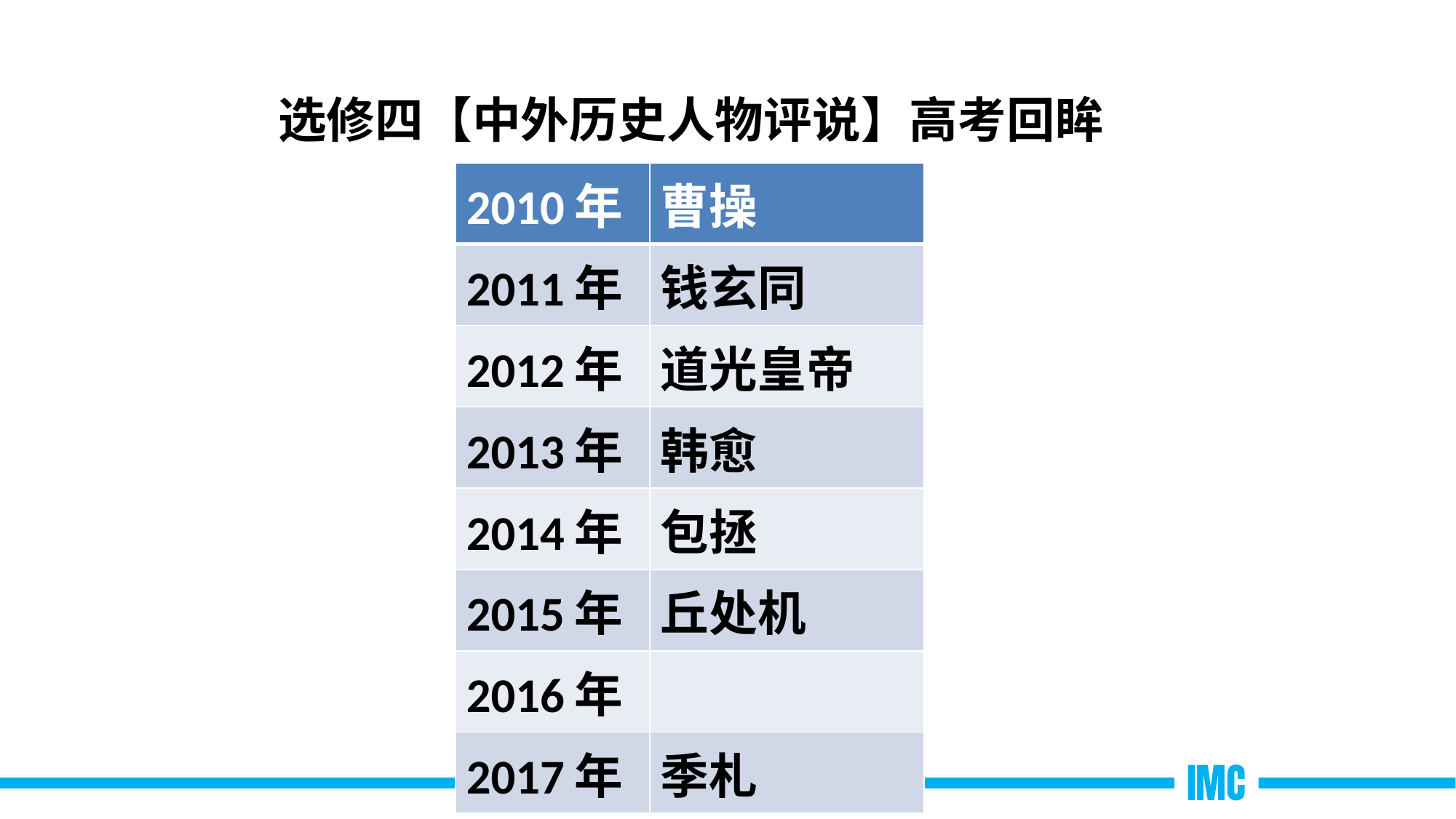

选修四【中外历史人物评说】高考回眸
| 2010年 | 曹操 |
| --- | --- |
| 2011年 | 钱玄同 |
| 2012年 | 道光皇帝 |
| 2013年 | 韩愈 |
| 2014年 | 包拯 |
| 2015年 | 丘处机 |
| 2016年 |  |
| 2017年 | 季札 |